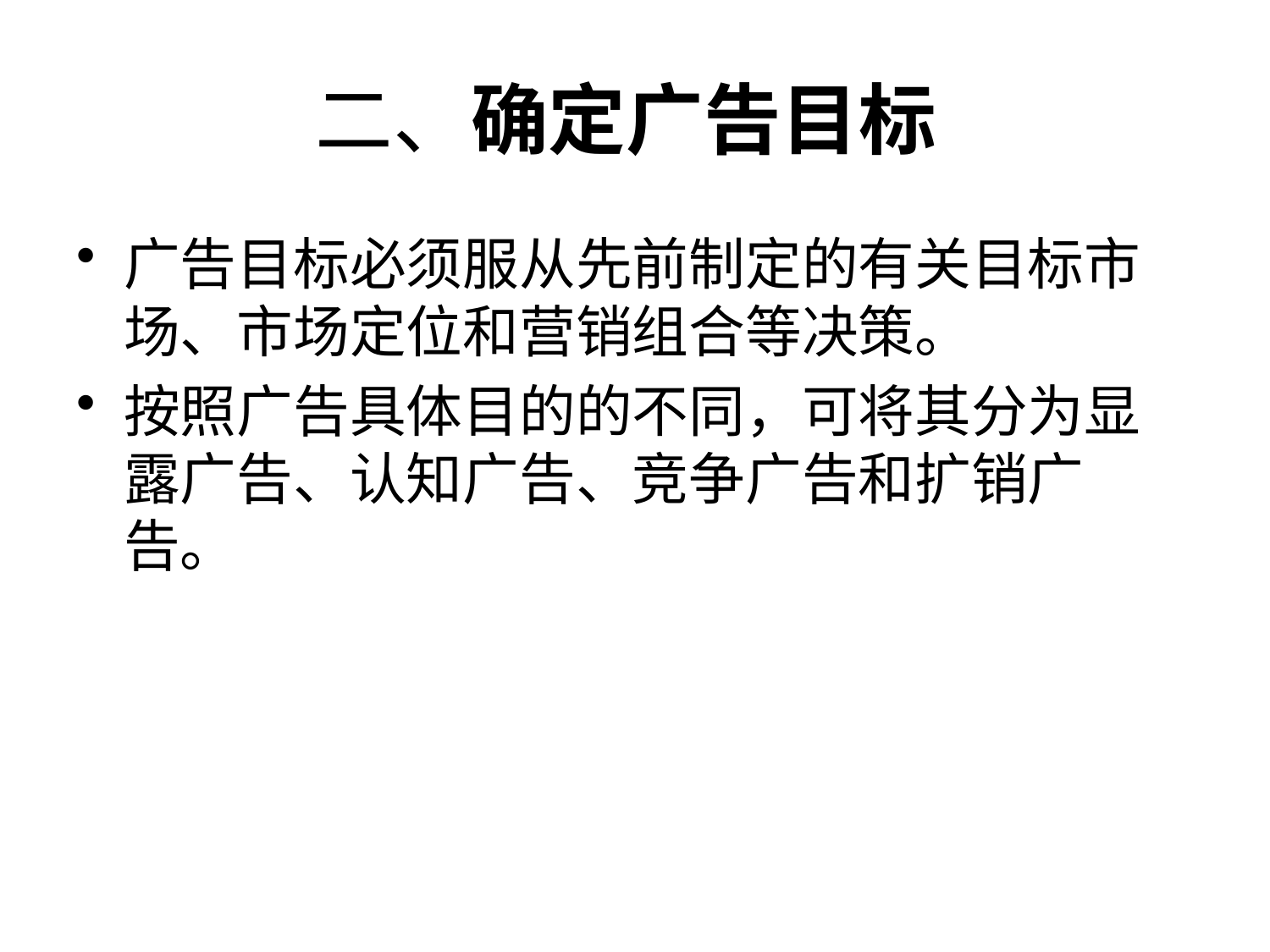

# 二、确定广告目标
广告目标必须服从先前制定的有关目标市场、市场定位和营销组合等决策。
按照广告具体目的的不同，可将其分为显露广告、认知广告、竞争广告和扩销广告。